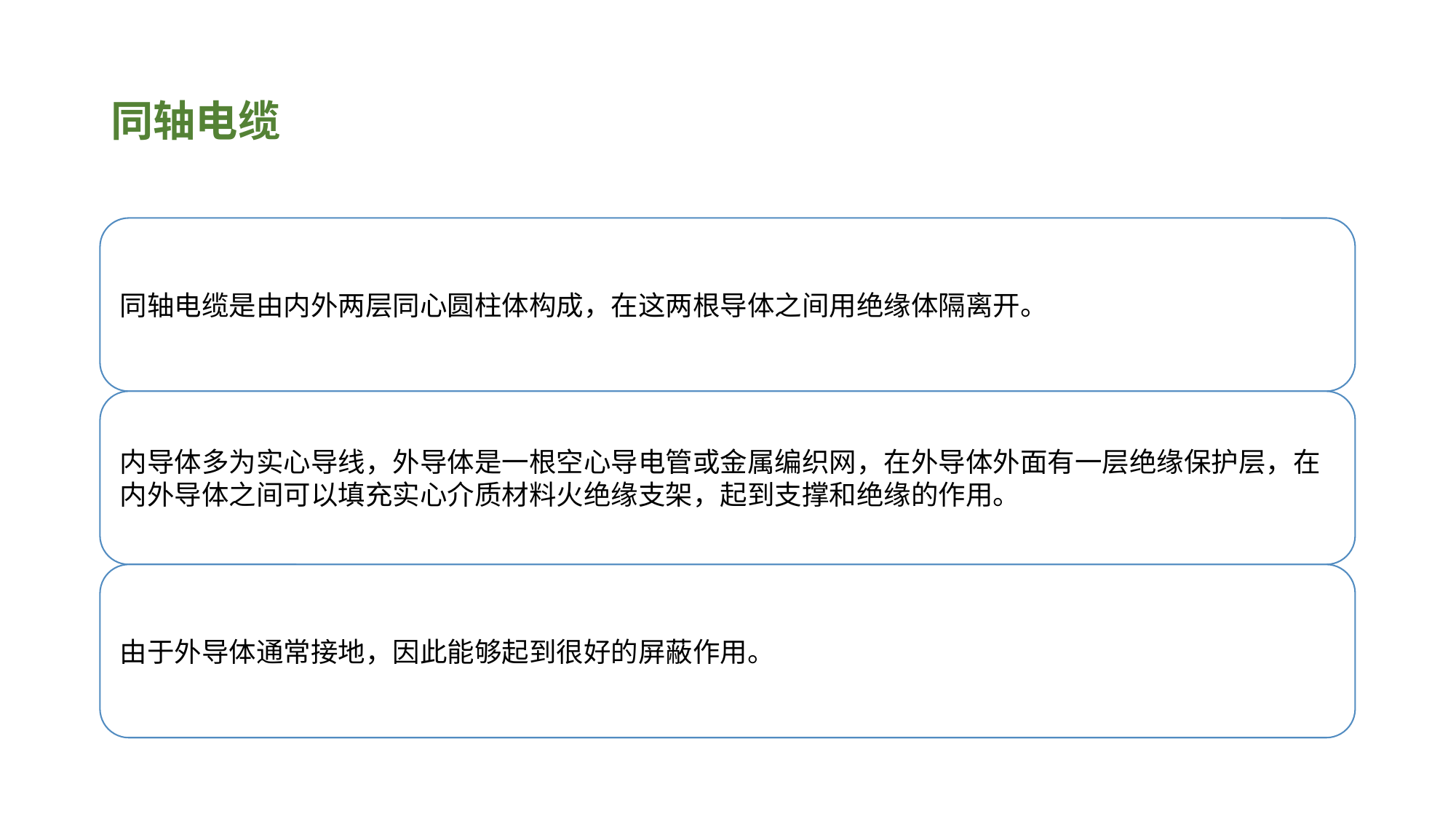

# 同轴电缆
同轴电缆是由内外两层同心圆柱体构成，在这两根导体之间用绝缘体隔离开。
内导体多为实心导线，外导体是一根空心导电管或金属编织网，在外导体外面有一层绝缘保护层，在内外导体之间可以填充实心介质材料火绝缘支架，起到支撑和绝缘的作用。
由于外导体通常接地，因此能够起到很好的屏蔽作用。